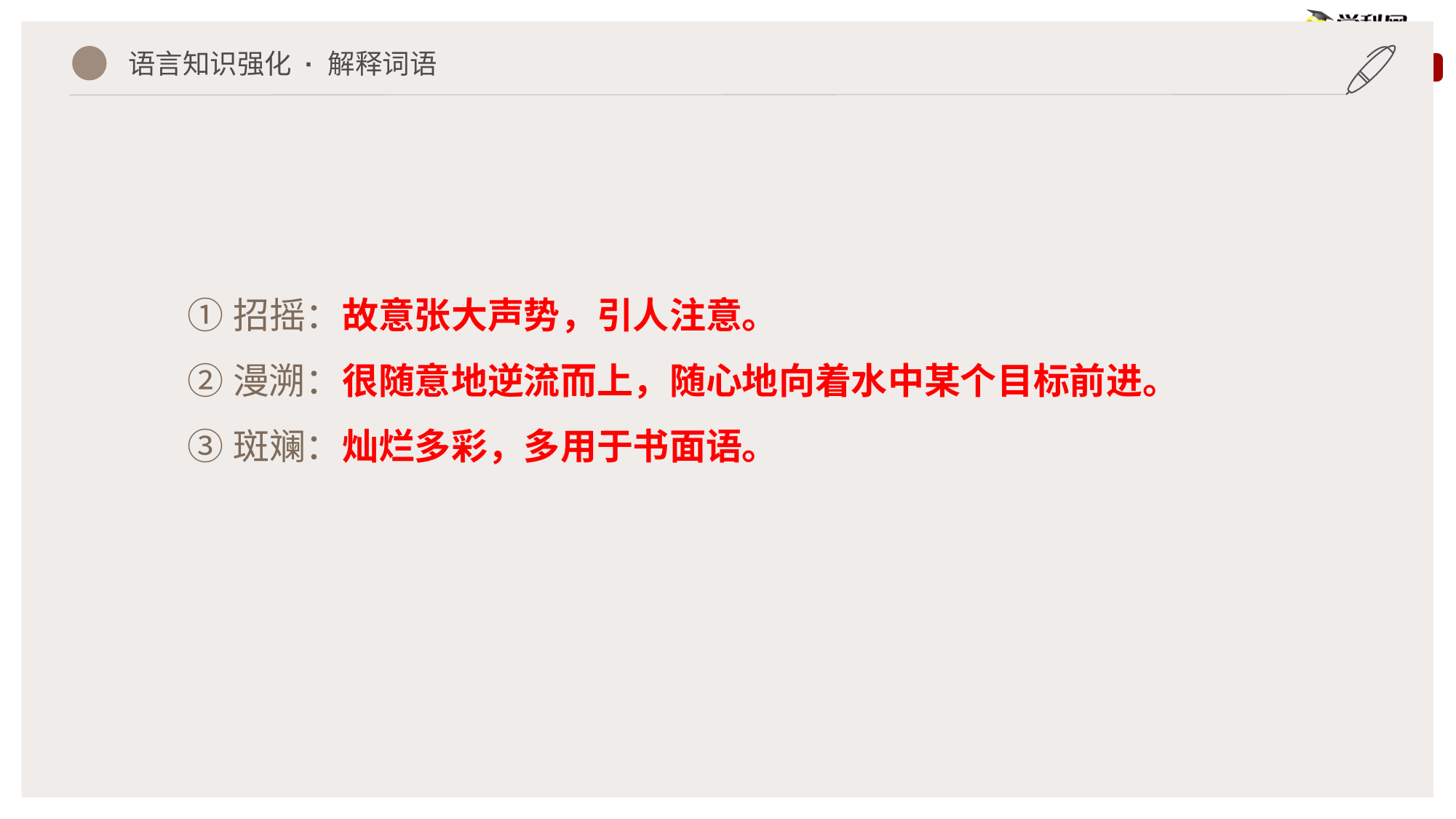

语言知识强化 · 解释词语

①招摇：故意张大声势，引人注意。
②漫溯：很随意地逆流而上，随心地向着水中某个目标前进。
③斑斓：灿烂多彩，多用于书面语。